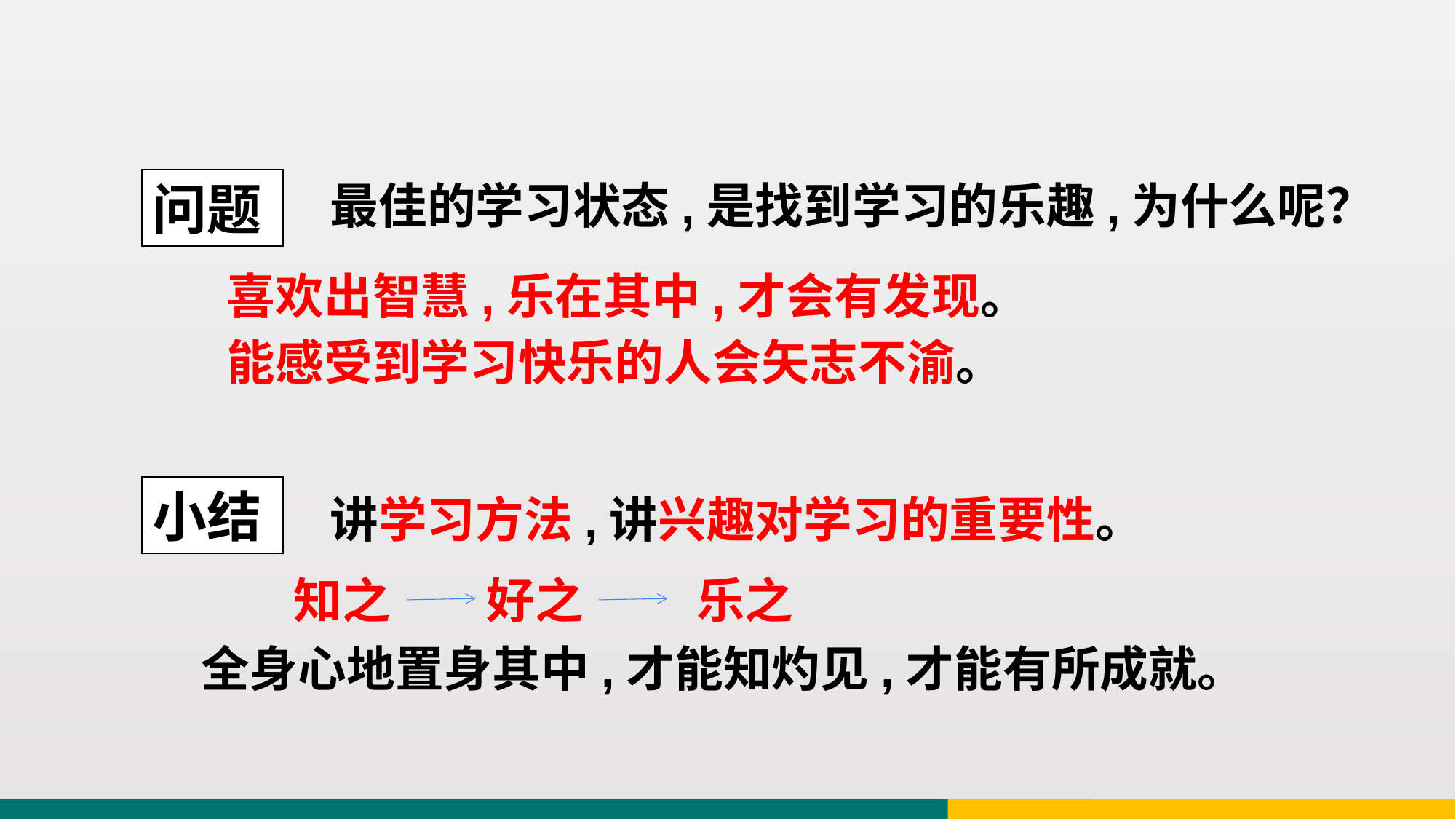

问题
最佳的学习状态,是找到学习的乐趣,为什么呢？

    喜欢出智慧,乐在其中,才会有发现。

    能感受到学习快乐的人会矢志不渝。

小结
讲学习方法,讲兴趣对学习的重要性。

知之
好之
乐之
    全身心地置身其中,才能知灼见,才能有所成就。